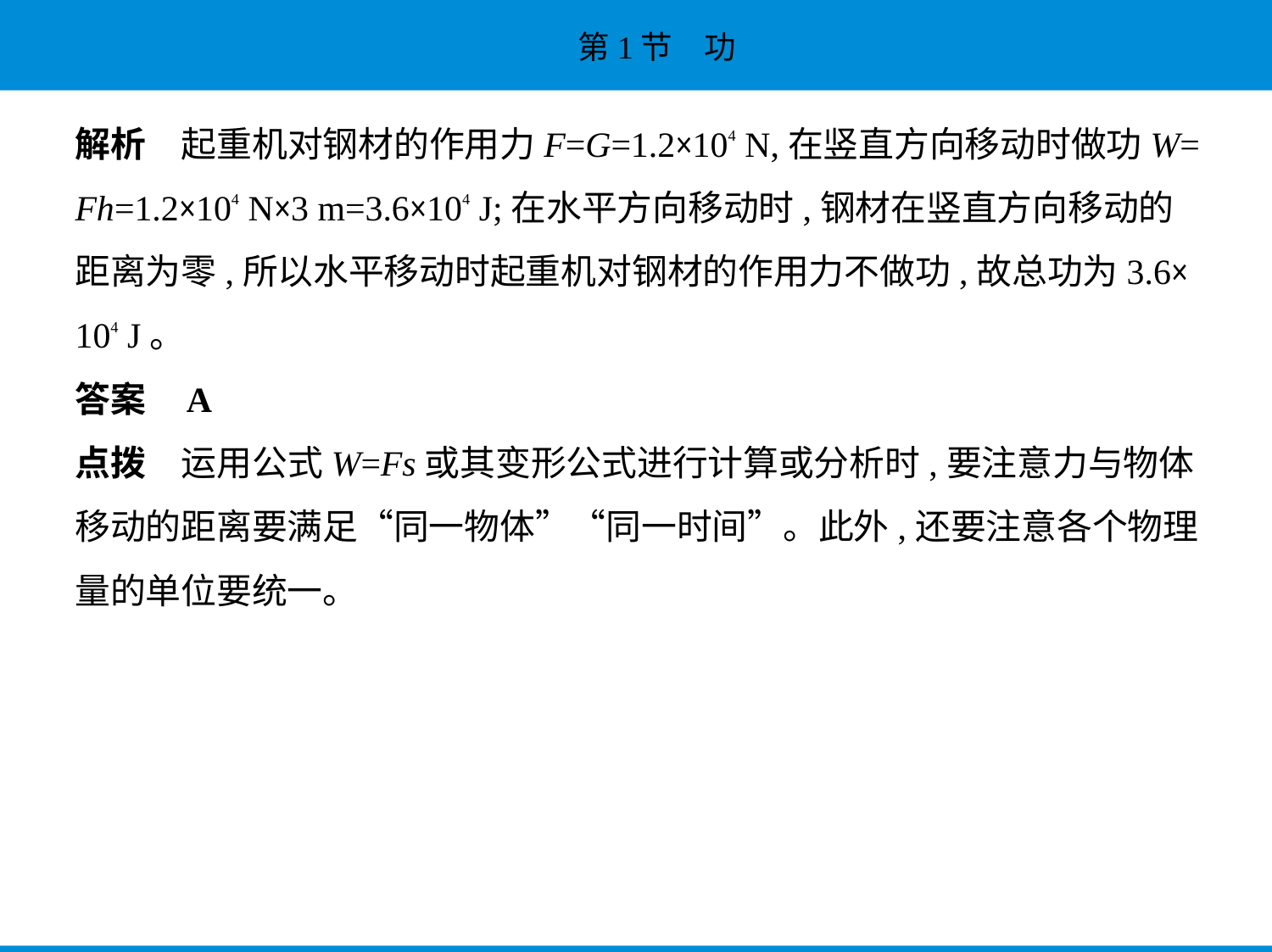

解析　起重机对钢材的作用力F=G=1.2×104 N,在竖直方向移动时做功W=
Fh=1.2×104 N×3 m=3.6×104 J;在水平方向移动时,钢材在竖直方向移动的
距离为零,所以水平移动时起重机对钢材的作用力不做功,故总功为3.6×
104 J。
答案    A
点拨　运用公式W=Fs或其变形公式进行计算或分析时,要注意力与物体
移动的距离要满足“同一物体”“同一时间”。此外,还要注意各个物理
量的单位要统一。